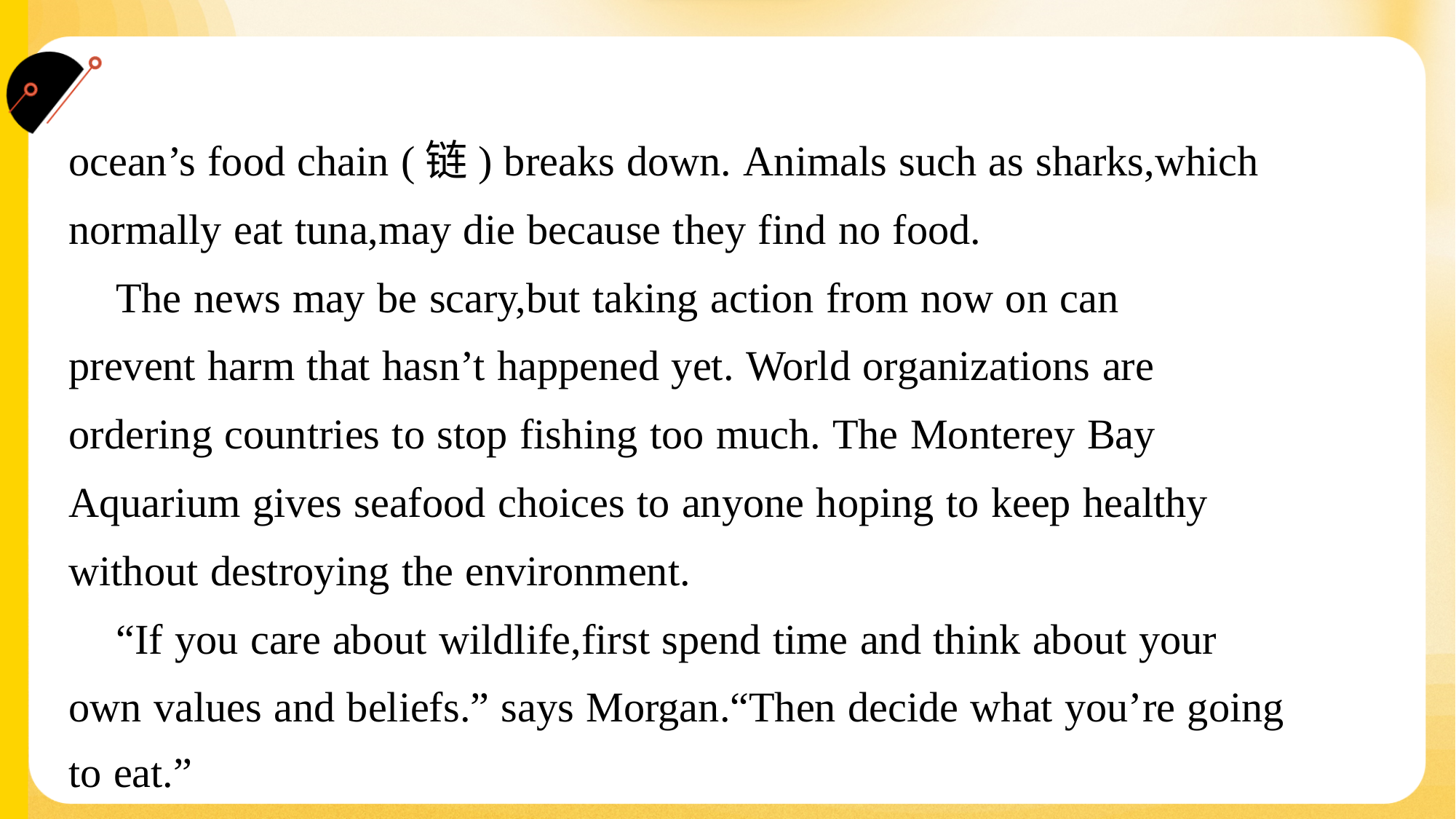

ocean’s food chain (链) breaks down. Animals such as sharks,which
normally eat tuna,may die because they find no food.
    The news may be scary,but taking action from now on can
prevent harm that hasn’t happened yet. World organizations are
ordering countries to stop fishing too much. The Monterey Bay
Aquarium gives seafood choices to anyone hoping to keep healthy
without destroying the environment.
    “If you care about wildlife,first spend time and think about your
own values and beliefs.” says Morgan.“Then decide what you’re going
to eat.”#6